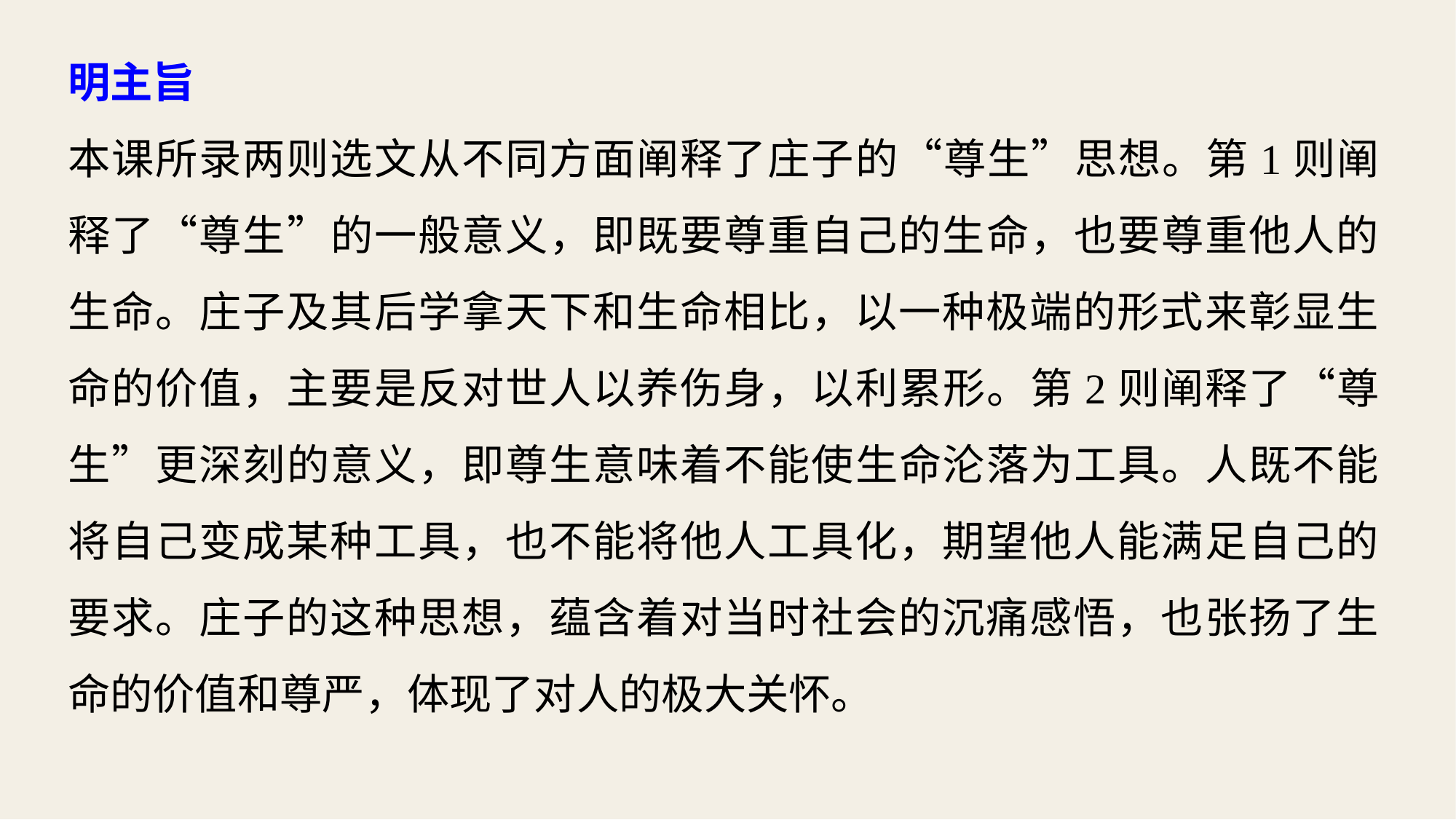

明主旨
本课所录两则选文从不同方面阐释了庄子的“尊生”思想。第1则阐释了“尊生”的一般意义，即既要尊重自己的生命，也要尊重他人的生命。庄子及其后学拿天下和生命相比，以一种极端的形式来彰显生命的价值，主要是反对世人以养伤身，以利累形。第2则阐释了“尊生”更深刻的意义，即尊生意味着不能使生命沦落为工具。人既不能将自己变成某种工具，也不能将他人工具化，期望他人能满足自己的要求。庄子的这种思想，蕴含着对当时社会的沉痛感悟，也张扬了生命的价值和尊严，体现了对人的极大关怀。